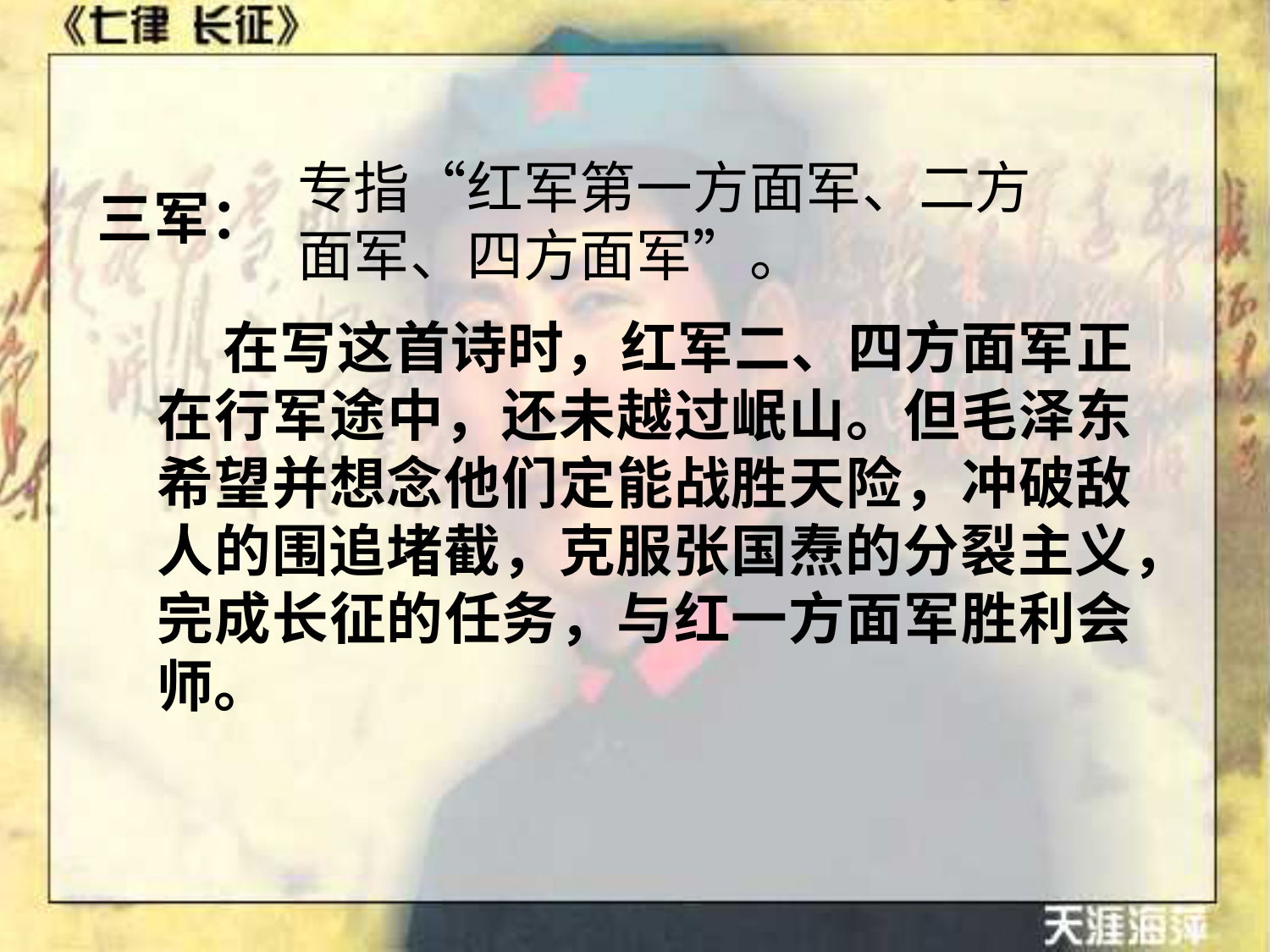

专指“红军第一方面军、二方面军、四方面军”。
三军：
    在写这首诗时，红军二、四方面军正在行军途中，还未越过岷山。但毛泽东希望并想念他们定能战胜天险，冲破敌人的围追堵截，克服张国焘的分裂主义，完成长征的任务，与红一方面军胜利会师。